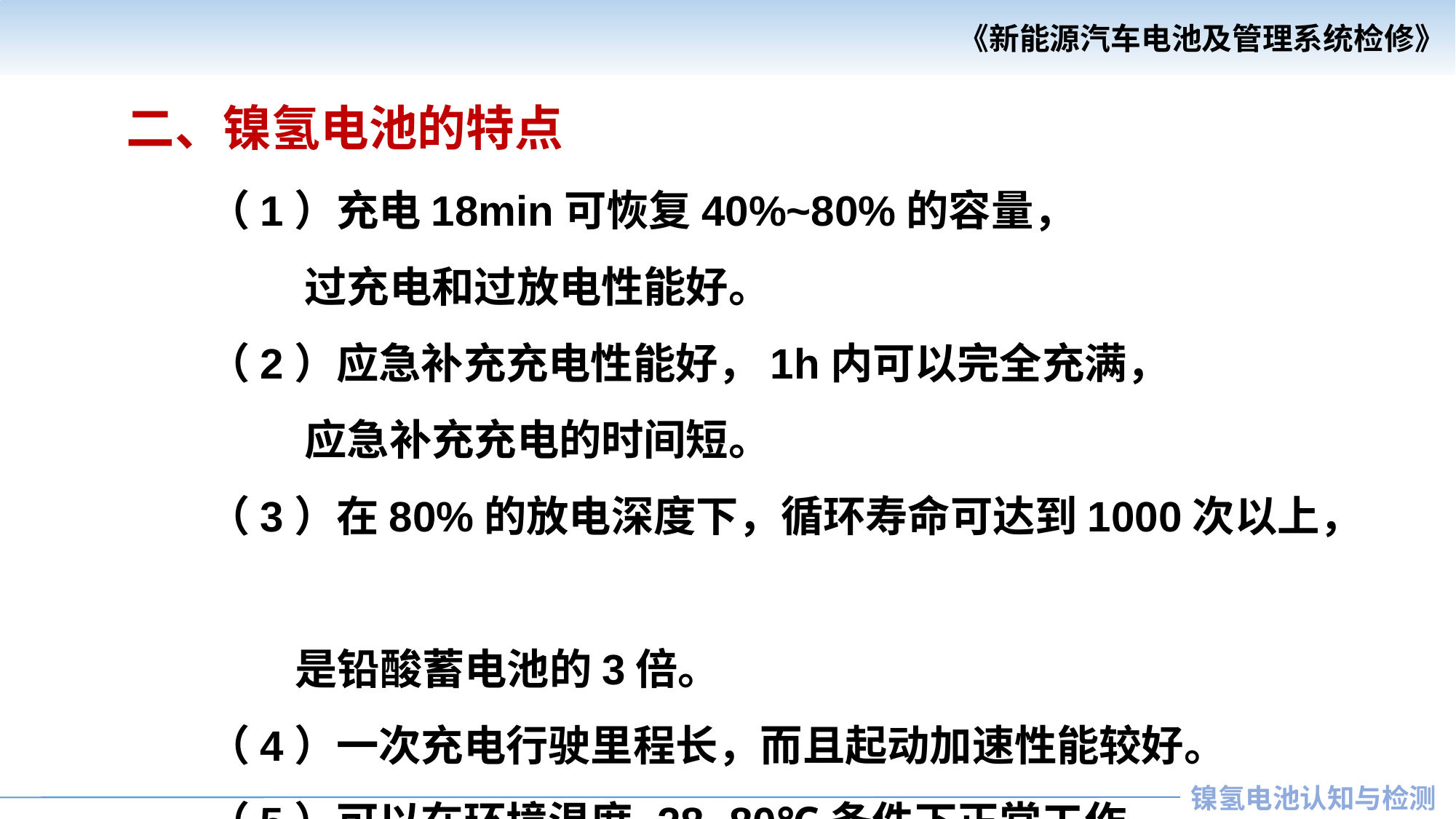

二、镍氢电池的特点
（1）充电18min可恢复40%~80%的容量，
         过充电和过放电性能好。
（2）应急补充充电性能好，1h内可以完全充满，
         应急补充充电的时间短。
（3）在80%的放电深度下，循环寿命可达到1000次以上，
        是铅酸蓄电池的3倍。
（4）一次充电行驶里程长，而且起动加速性能较好。
（5）可以在环境温度-28~80℃条件下正常工作。